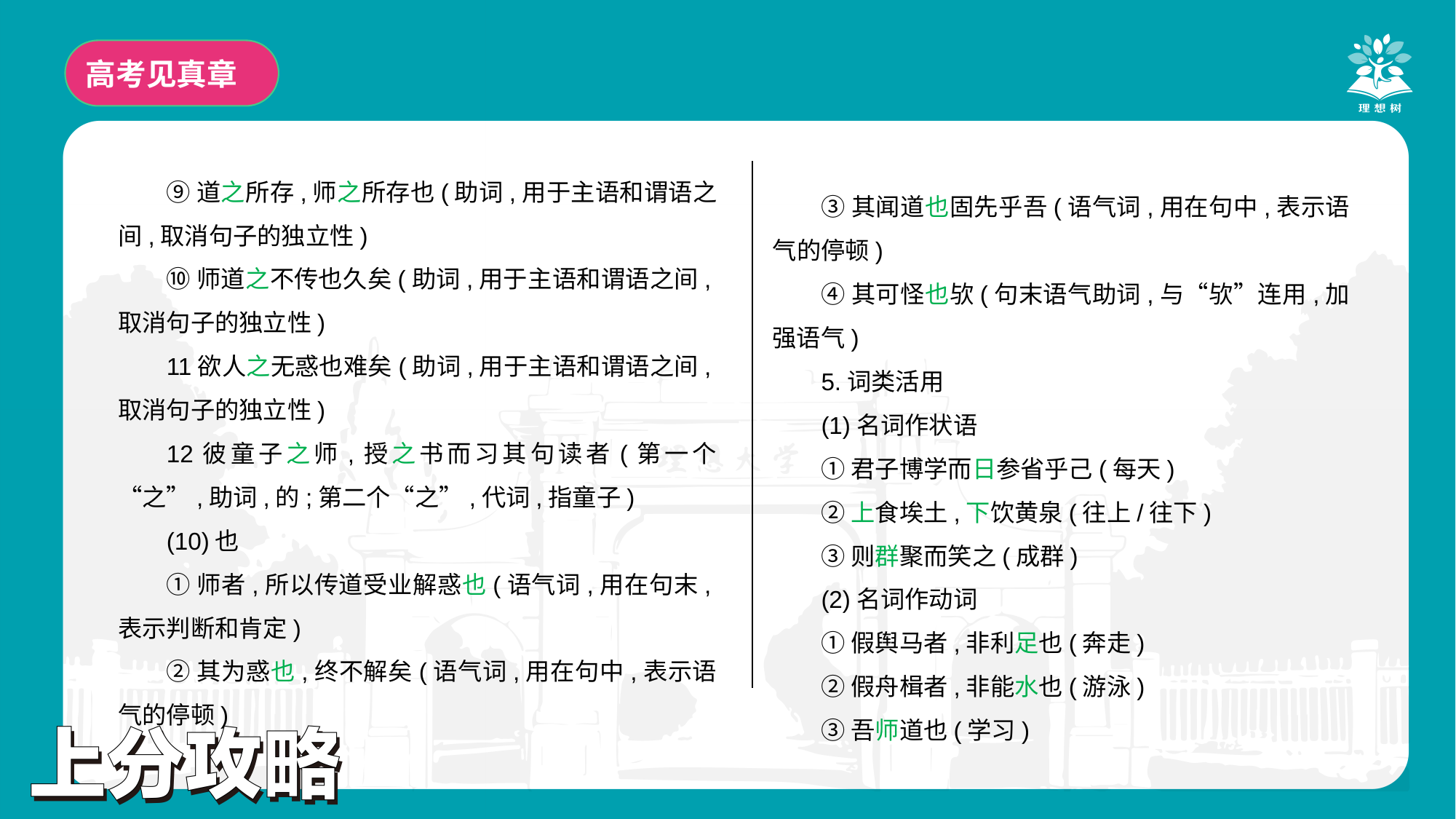

高考见真章
⑨道之所存,师之所存也(助词,用于主语和谓语之间,取消句子的独立性)
⑩师道之不传也久矣(助词,用于主语和谓语之间,取消句子的独立性)
11欲人之无惑也难矣(助词,用于主语和谓语之间,取消句子的独立性)
12彼童子之师,授之书而习其句读者(第一个“之”,助词,的;第二个“之”,代词,指童子)
(10)也
①师者,所以传道受业解惑也(语气词,用在句末,表示判断和肯定)
②其为惑也,终不解矣(语气词,用在句中,表示语气的停顿)

③其闻道也固先乎吾(语气词,用在句中,表示语气的停顿)
④其可怪也欤(句末语气助词,与“欤”连用,加强语气)
5.词类活用
(1)名词作状语
①君子博学而日参省乎己(每天)
②上食埃土,下饮黄泉(往上/往下)
③则群聚而笑之(成群)
(2)名词作动词
①假舆马者,非利足也(奔走)
②假舟楫者,非能水也(游泳)
③吾师道也(学习)